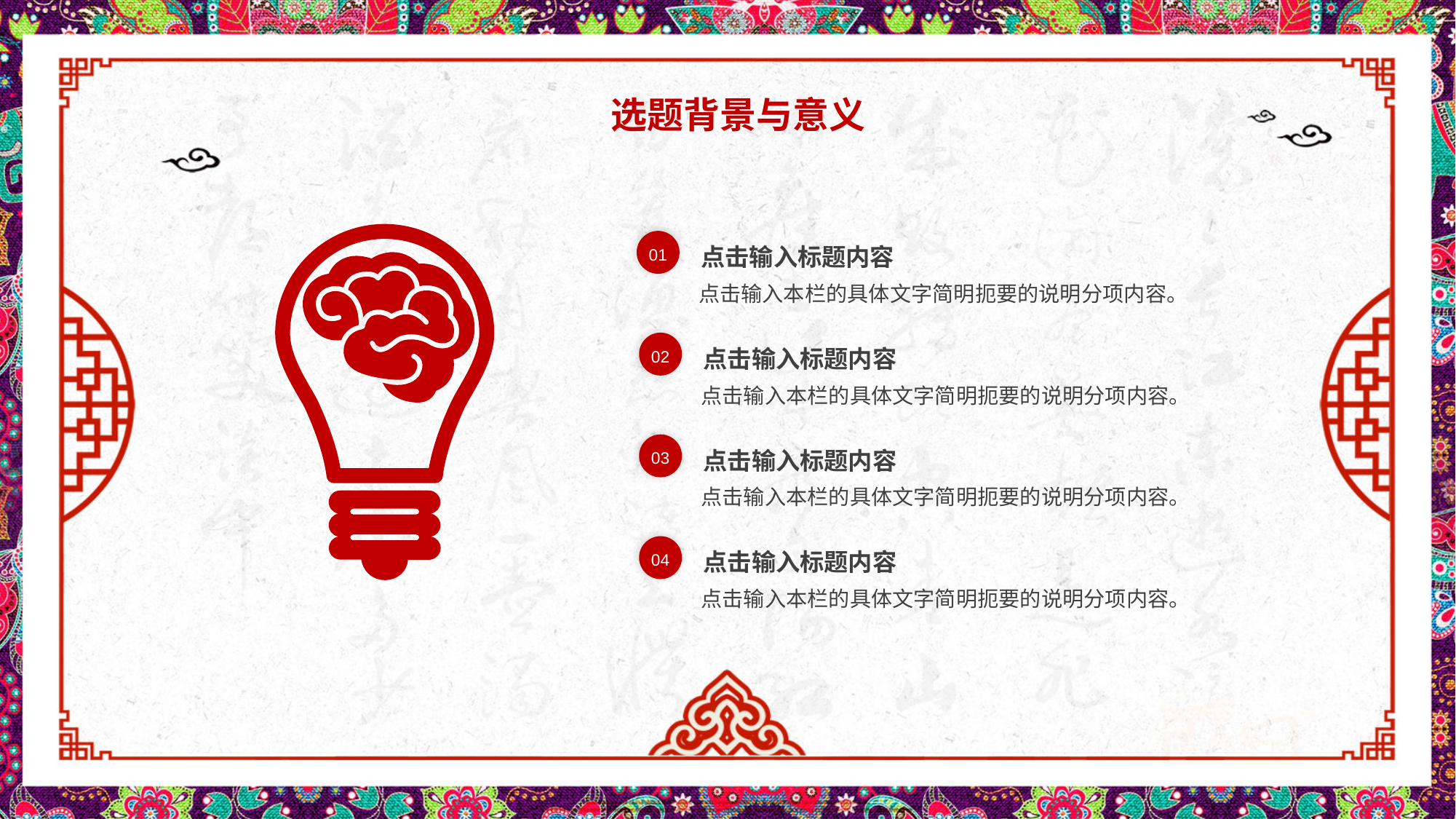

选题背景与意义

01
点击输入标题内容
点击输入本栏的具体文字简明扼要的说明分项内容。

02
点击输入标题内容
点击输入本栏的具体文字简明扼要的说明分项内容。
03
点击输入标题内容
点击输入本栏的具体文字简明扼要的说明分项内容。

04
点击输入标题内容
点击输入本栏的具体文字简明扼要的说明分项内容。